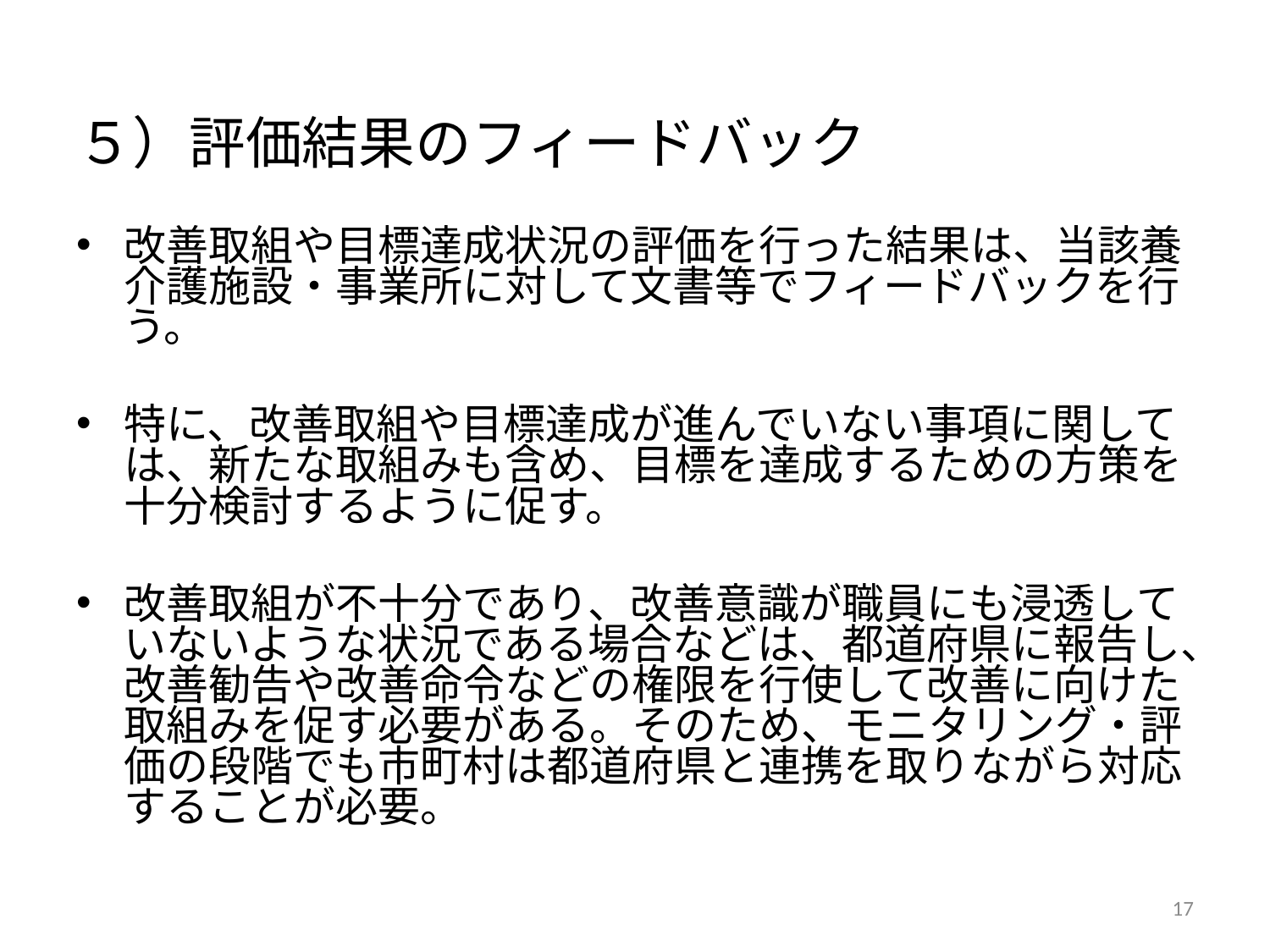

５）評価結果のフィードバック

改善取組や目標達成状況の評価を行った結果は、当該養介護施設・事業所に対して文書等でフィードバックを行う。

特に、改善取組や目標達成が進んでいない事項に関しては、新たな取組みも含め、目標を達成するための方策を十分検討するように促す。

改善取組が不十分であり、改善意識が職員にも浸透していないような状況である場合などは、都道府県に報告し、改善勧告や改善命令などの権限を行使して改善に向けた取組みを促す必要がある。そのため、モニタリング・評価の段階でも市町村は都道府県と連携を取りながら対応することが必要。

17